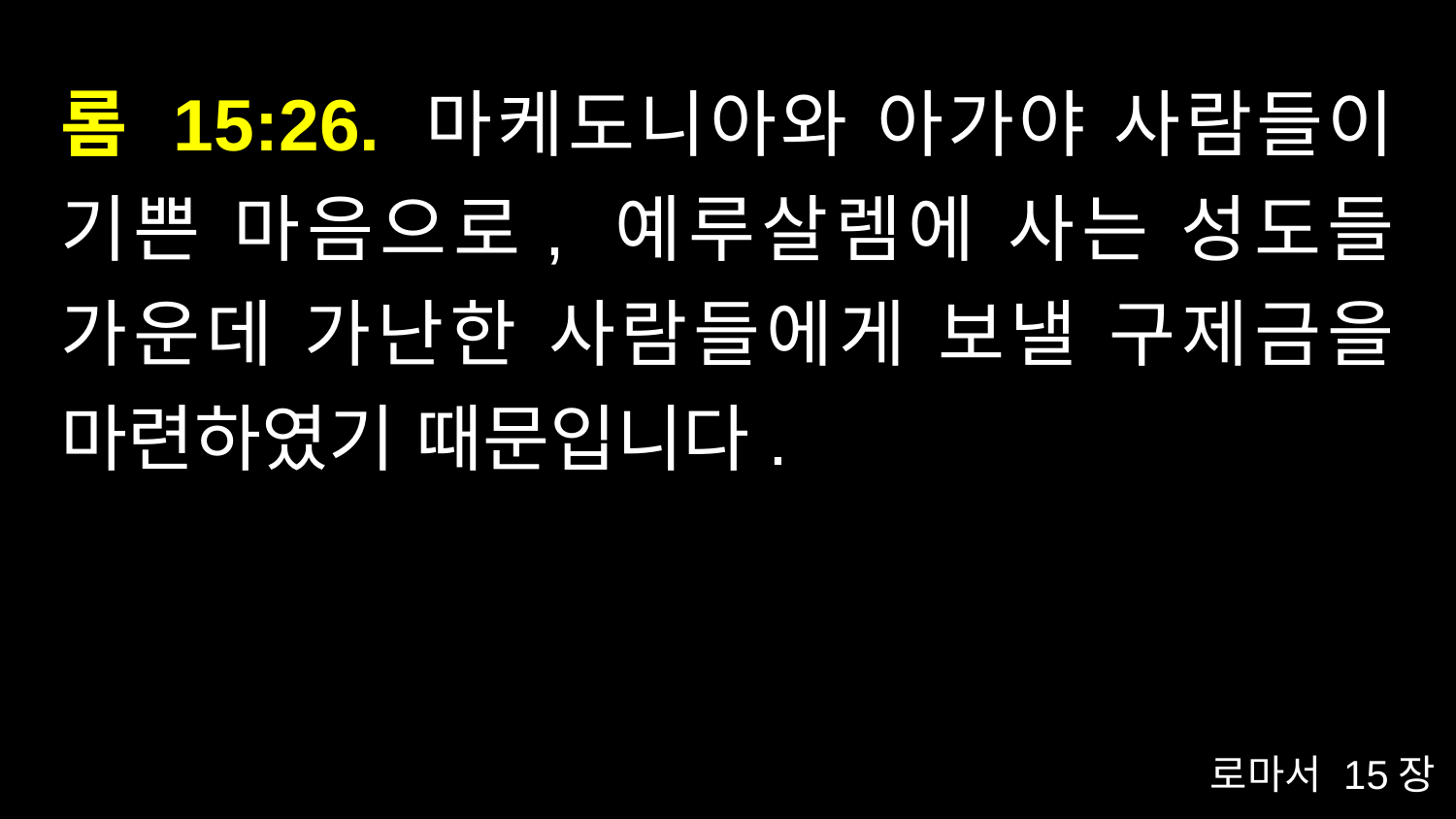

# 롬 15:26. 마케도니아와 아가야 사람들이 기쁜 마음으로, 예루살렘에 사는 성도들 가운데 가난한 사람들에게 보낼 구제금을 마련하였기 때문입니다.
로마서 15장